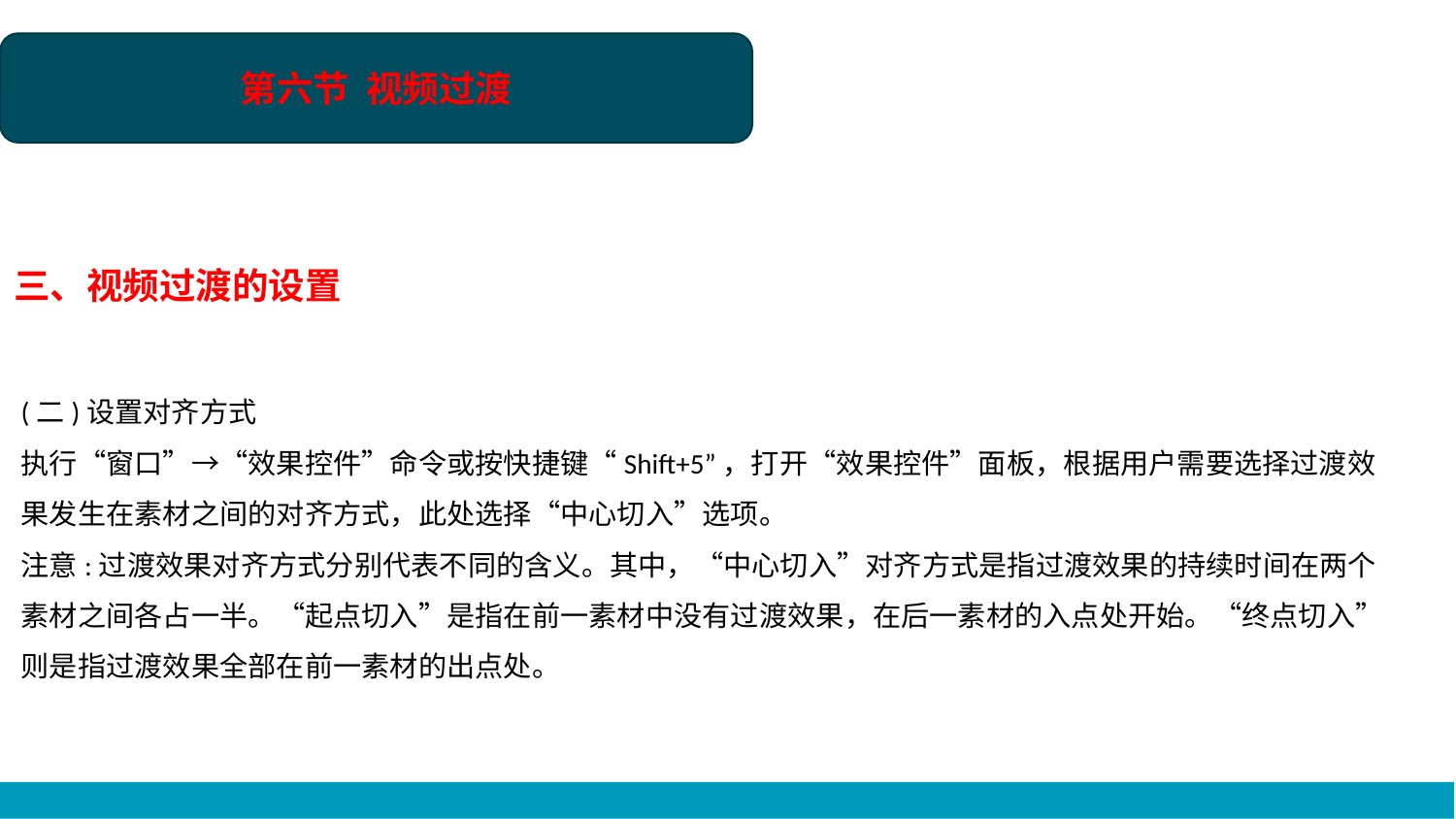

第六节  视频过渡
三、视频过渡的设置
(二)设置对齐方式
执行“窗口”→“效果控件”命令或按快捷键“Shift+5”，打开“效果控件”面板，根据用户需要选择过渡效果发生在素材之间的对齐方式，此处选择“中心切入”选项。
注意:过渡效果对齐方式分别代表不同的含义。其中，“中心切入”对齐方式是指过渡效果的持续时间在两个素材之间各占一半。“起点切入”是指在前一素材中没有过渡效果，在后一素材的入点处开始。“终点切入”则是指过渡效果全部在前一素材的出点处。